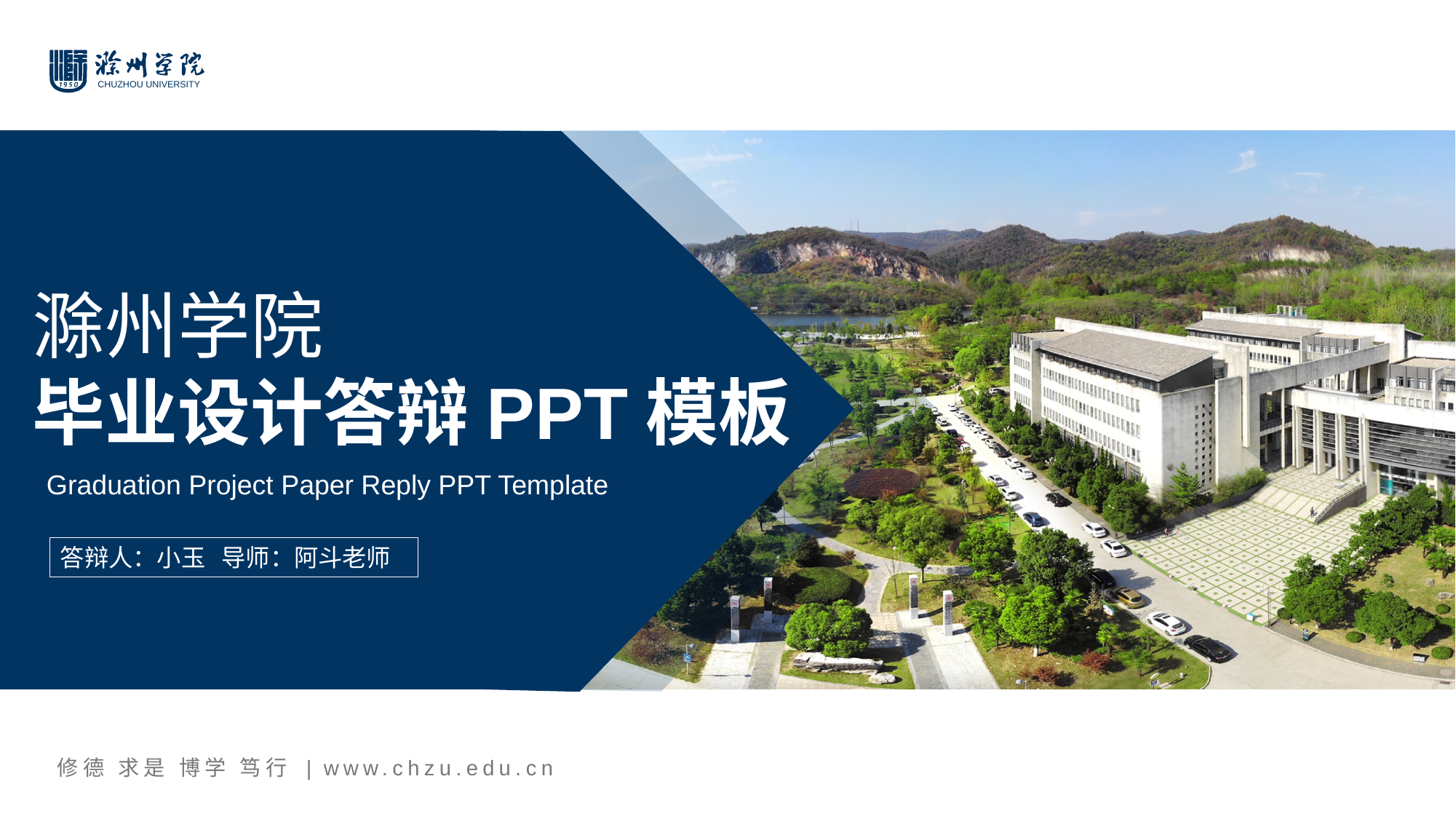

滁州学院
毕业设计答辩PPT模板
Graduation Project Paper Reply PPT Template
答辩人：小玉   导师：阿斗老师